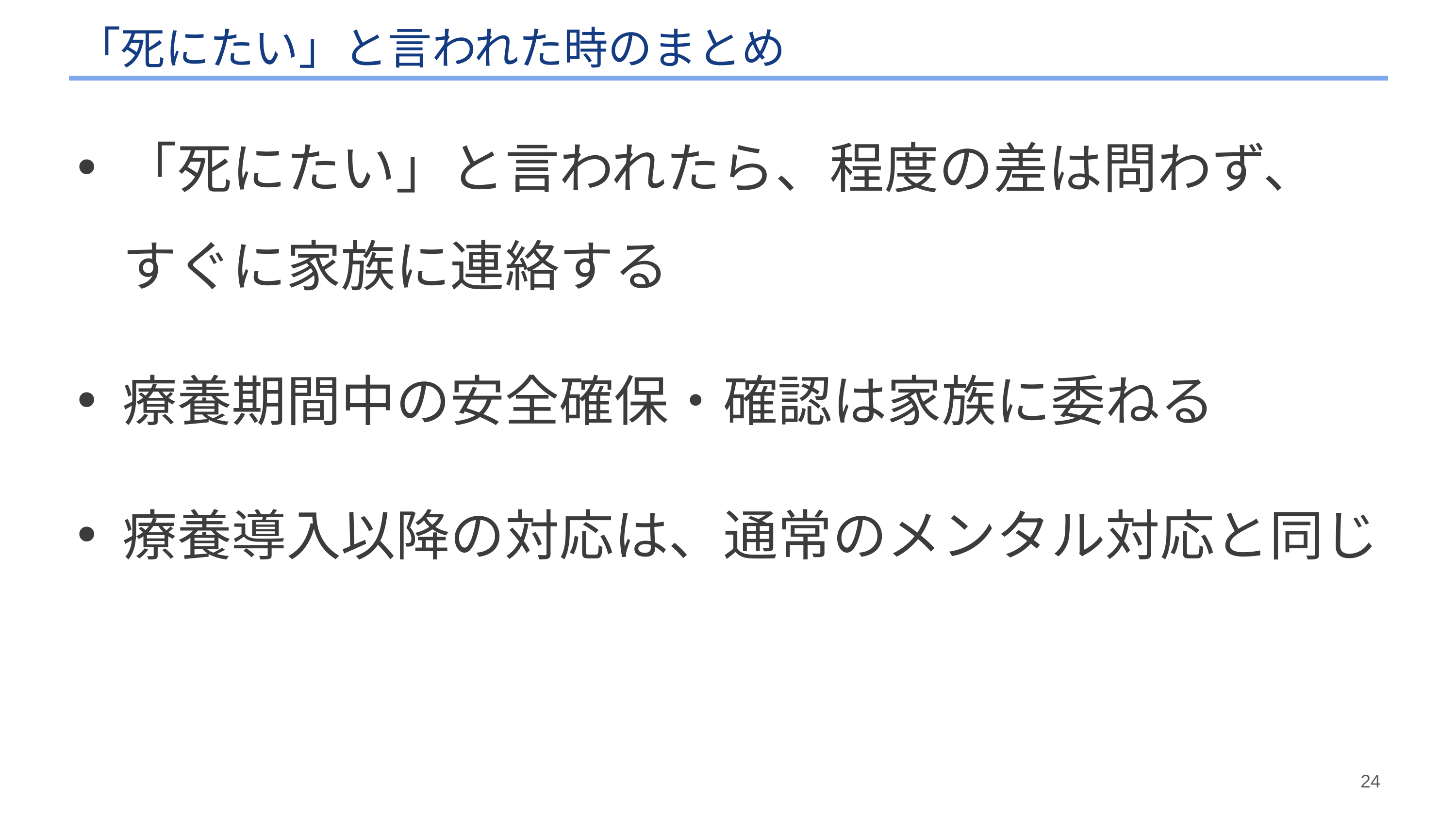

# 「死にたい」と言われた時のまとめ
「死にたい」と言われたら、程度の差は問わず、
すぐに家族に連絡する
療養期間中の安全確保・確認は家族に委ねる
療養導入以降の対応は、通常のメンタル対応と同じ
24